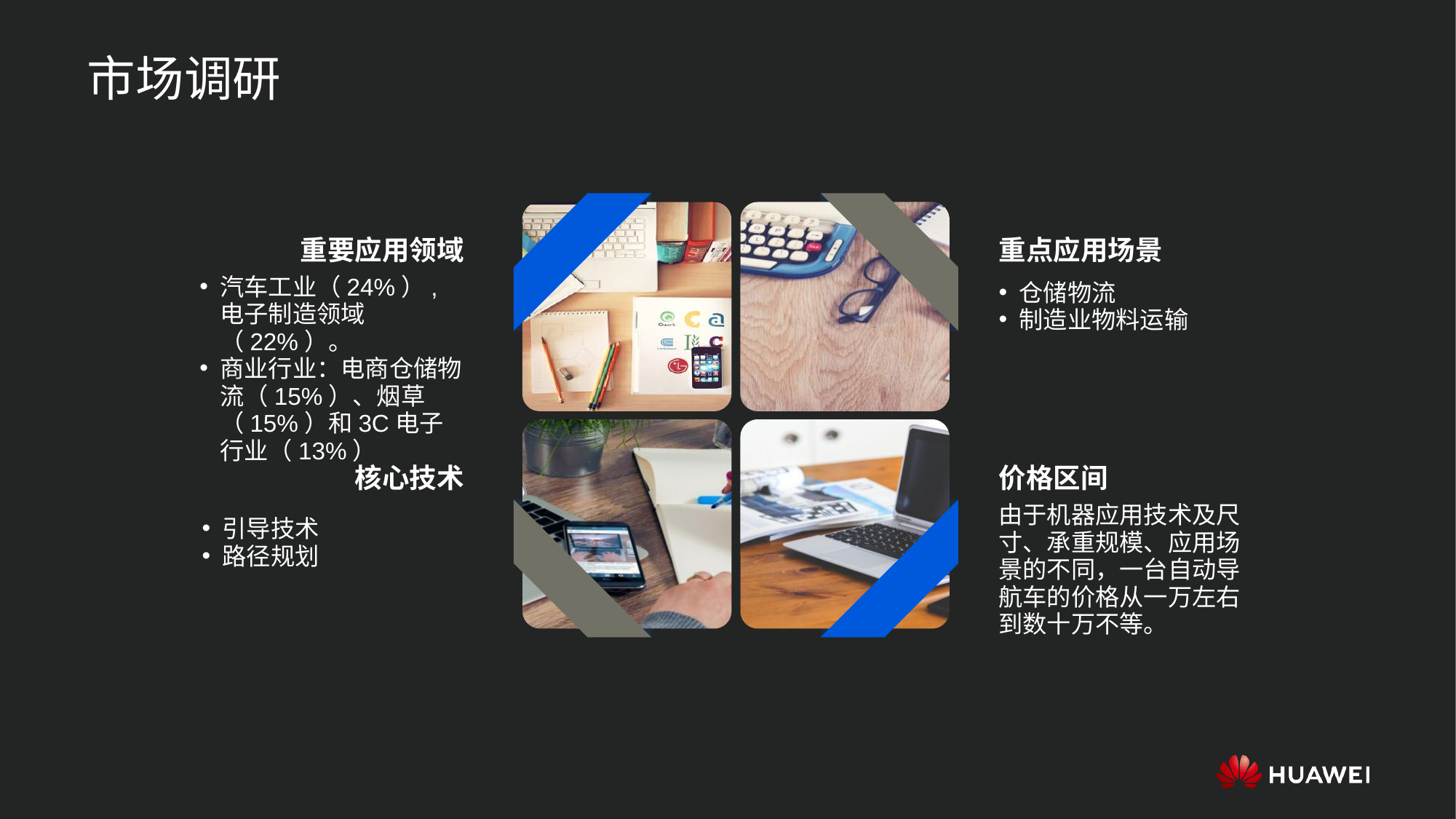

市场调研

重要应用领域
汽车工业（24%）,电子制造领域（22%）。
商业行业：电商仓储物流（15%）、烟草（15%）和3C电子行业（13%）
重点应用场景

仓储物流
制造业物料运输
核心技术
引导技术
路径规划

价格区间
由于机器应用技术及尺寸、承重规模、应用场景的不同，一台自动导航车的价格从一万左右到数十万不等。